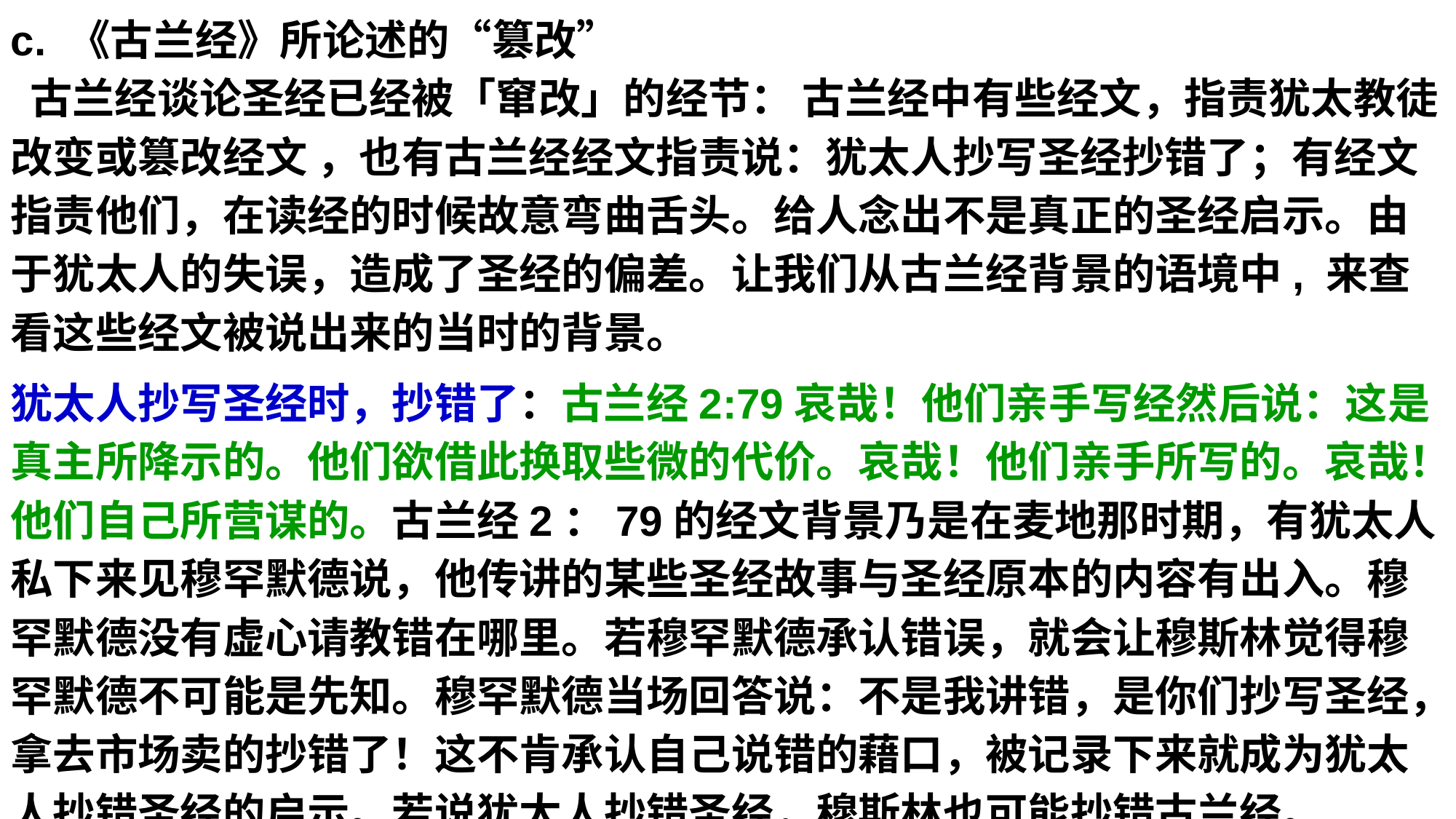

c. 《古兰经》所论述的“篡改”                                                                                        古兰经谈论圣经已经被「窜改」的经节： 古兰经中有些经文，指责犹太教徒改变或篡改经文 ，也有古兰经经文指责说：犹太人抄写圣经抄错了；有经文指责他们，在读经的时候故意弯曲舌头。给人念出不是真正的圣经启示。由于犹太人的失误，造成了圣经的偏差。让我们从古兰经背景的语境中, 来查看这些经文被说出来的当时的背景。
犹太人抄写圣经时，抄错了：古兰经2:79哀哉！他们亲手写经然后说：这是真主所降示的。他们欲借此换取些微的代价。哀哉！他们亲手所写的。哀哉！他们自己所营谋的。古兰经2：79的经文背景乃是在麦地那时期，有犹太人私下来见穆罕默德说，他传讲的某些圣经故事与圣经原本的内容有出入。穆罕默德没有虚心请教错在哪里。若穆罕默德承认错误，就会让穆斯林觉得穆罕默德不可能是先知。穆罕默德当场回答说：不是我讲错，是你们抄写圣经，拿去市场卖的抄错了！这不肯承认自己说错的藉口，被记录下来就成为犹太人抄错圣经的启示。若说犹太人抄错圣经，穆斯林也可能抄错古兰经。